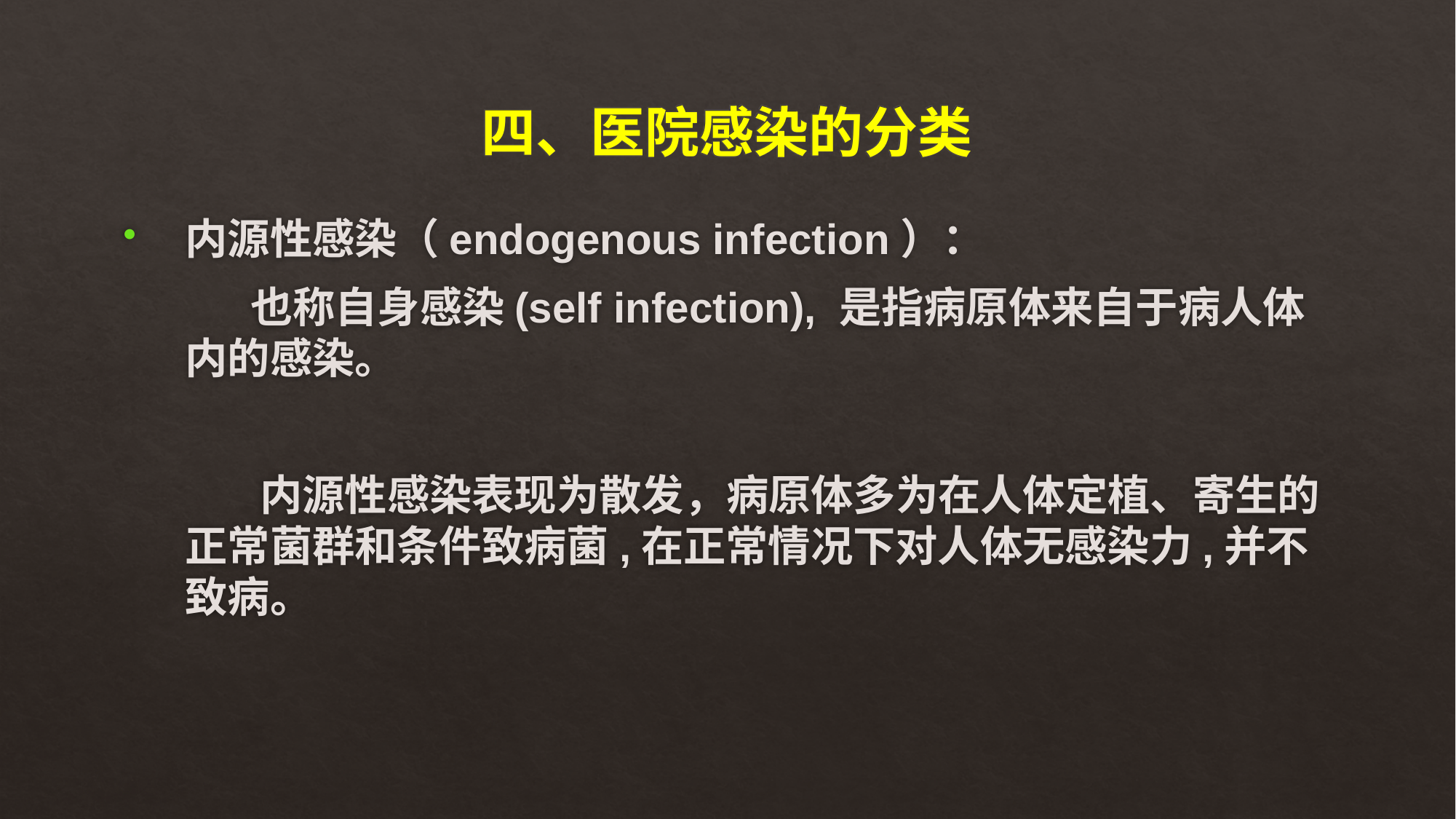

# 四、医院感染的分类
内源性感染（endogenous infection）：
            也称自身感染(self infection), 是指病原体来自于病人体内的感染。

             内源性感染表现为散发，病原体多为在人体定植、寄生的正常菌群和条件致病菌,在正常情况下对人体无感染力,并不致病。